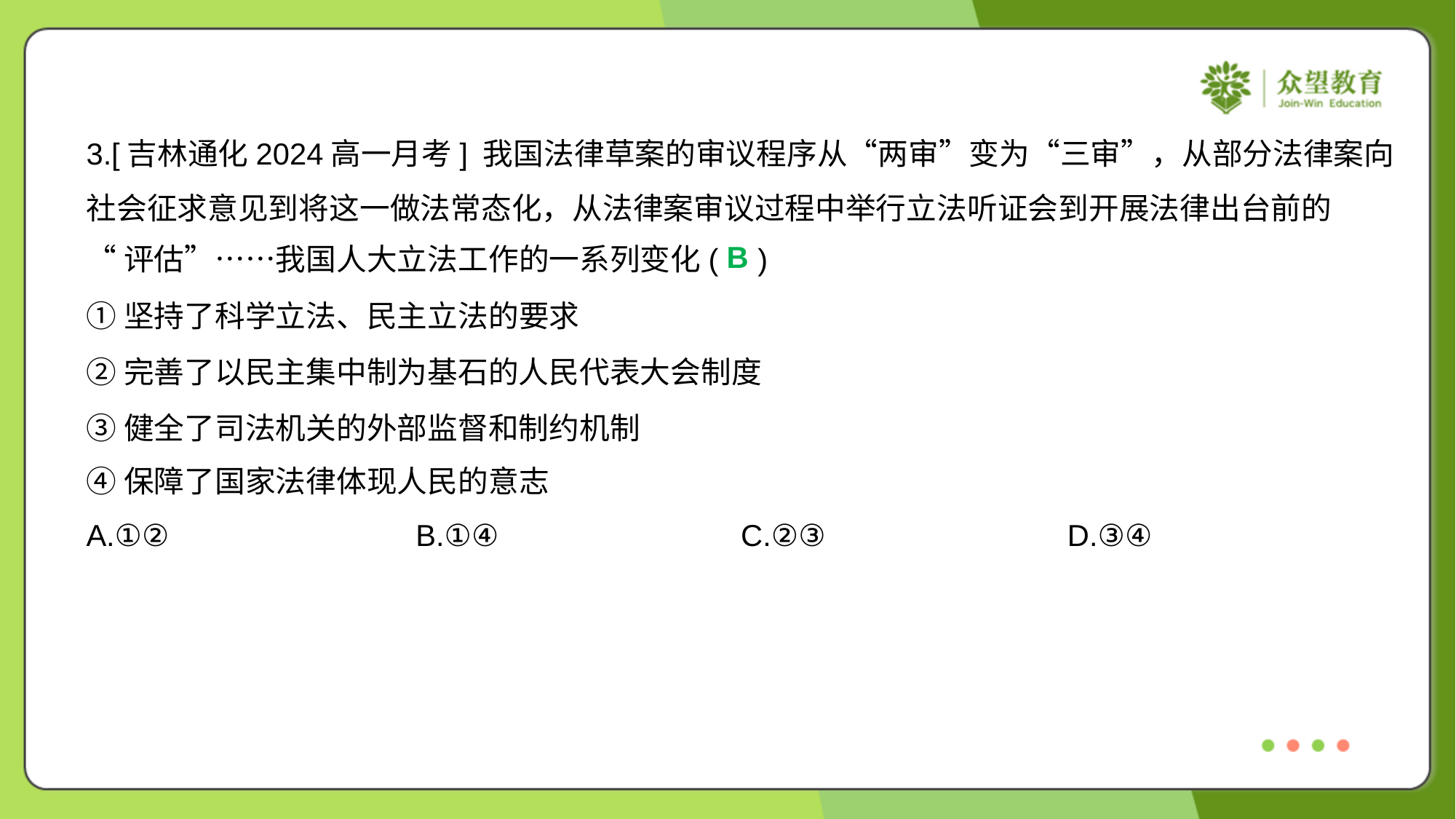

3.[吉林通化2024高一月考] 我国法律草案的审议程序从“两审”变为“三审”，从部分法律案向
社会征求意见到将这一做法常态化，从法律案审议过程中举行立法听证会到开展法律出台前的
“评估”……我国人大立法工作的一系列变化(     )
B
①坚持了科学立法、民主立法的要求
②完善了以民主集中制为基石的人民代表大会制度
③健全了司法机关的外部监督和制约机制
④保障了国家法律体现人民的意志
A.①②	B.①④	C.②③	D.③④